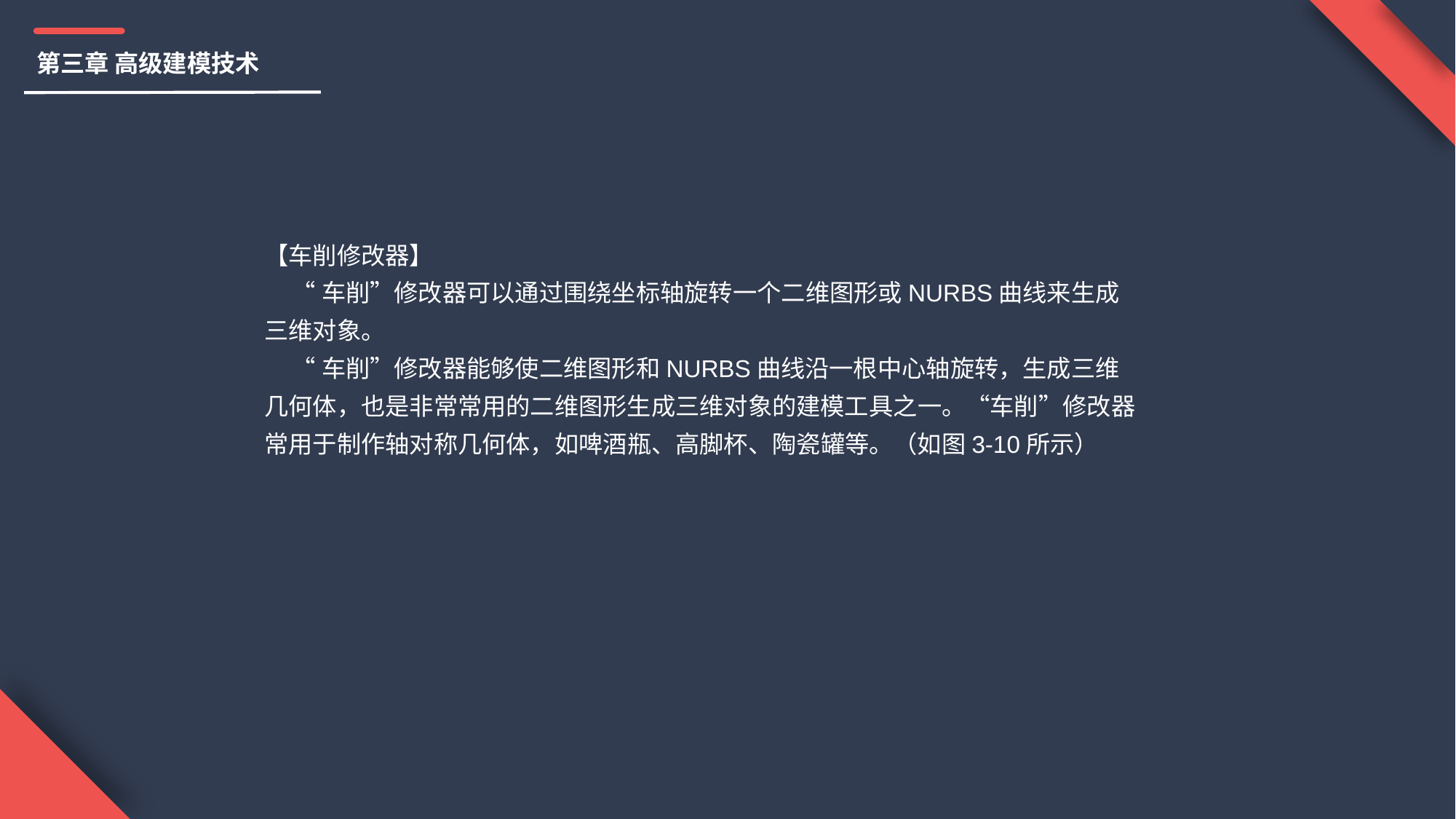

第三章 高级建模技术
【车削修改器】
     “车削”修改器可以通过围绕坐标轴旋转一个二维图形或NURBS曲线来生成三维对象。
     “车削”修改器能够使二维图形和NURBS曲线沿一根中心轴旋转，生成三维几何体，也是非常常用的二维图形生成三维对象的建模工具之一。“车削”修改器常用于制作轴对称几何体，如啤酒瓶、高脚杯、陶瓷罐等。（如图3-10所示）